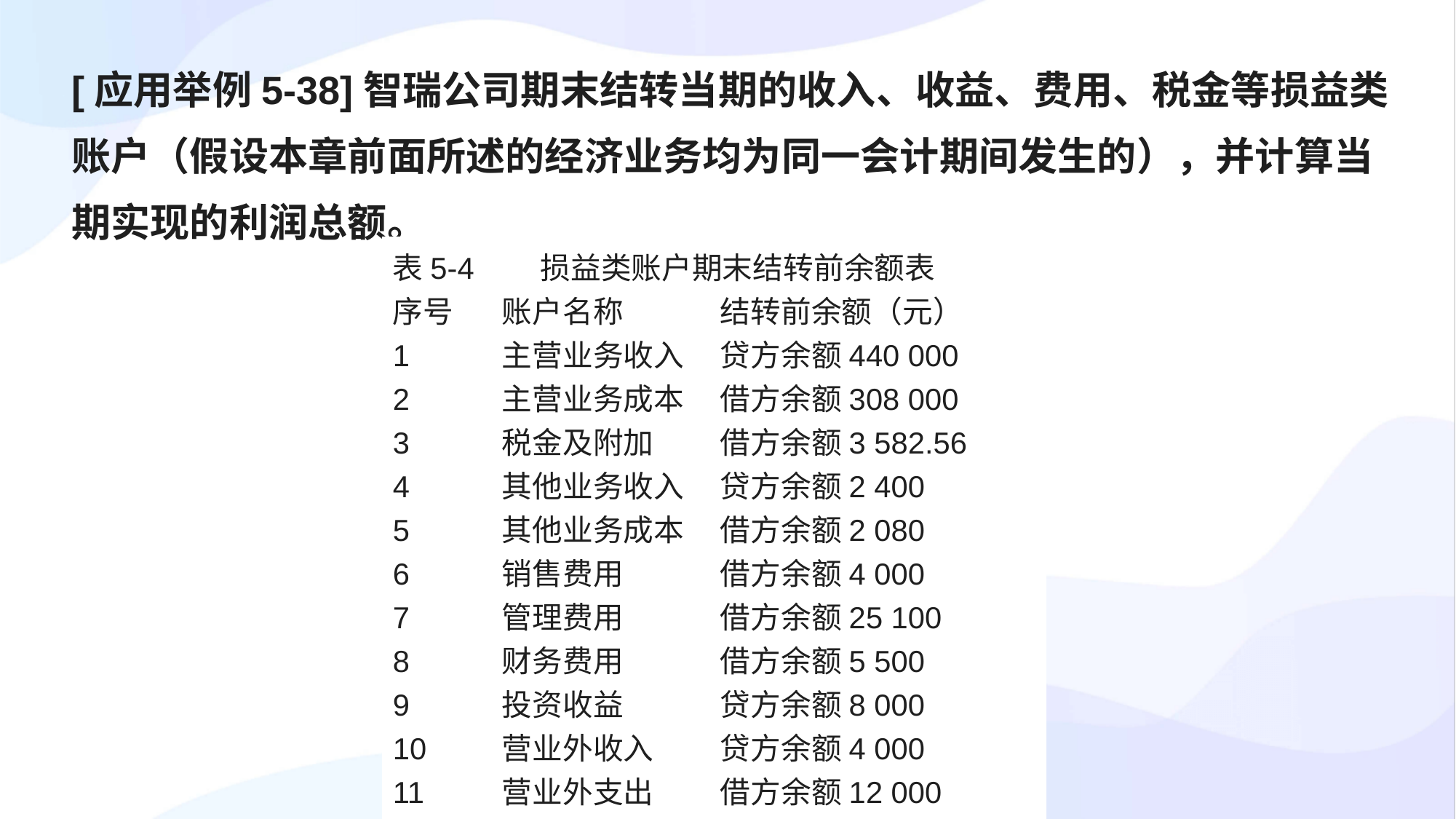

[应用举例5-38]智瑞公司期末结转当期的收入、收益、费用、税金等损益类账户（假设本章前面所述的经济业务均为同一会计期间发生的），并计算当期实现的利润总额。
表5-4       损益类账户期末结转前余额表
序号	账户名称	结转前余额（元）
1	主营业务收入	贷方余额440 000
2	主营业务成本	借方余额308 000
3	税金及附加	借方余额3 582.56
4	其他业务收入	贷方余额2 400
5	其他业务成本	借方余额2 080
6	销售费用	借方余额4 000
7	管理费用	借方余额25 100
8	财务费用	借方余额5 500
9	投资收益	贷方余额8 000
10	营业外收入	贷方余额4 000
11	营业外支出	借方余额12 000